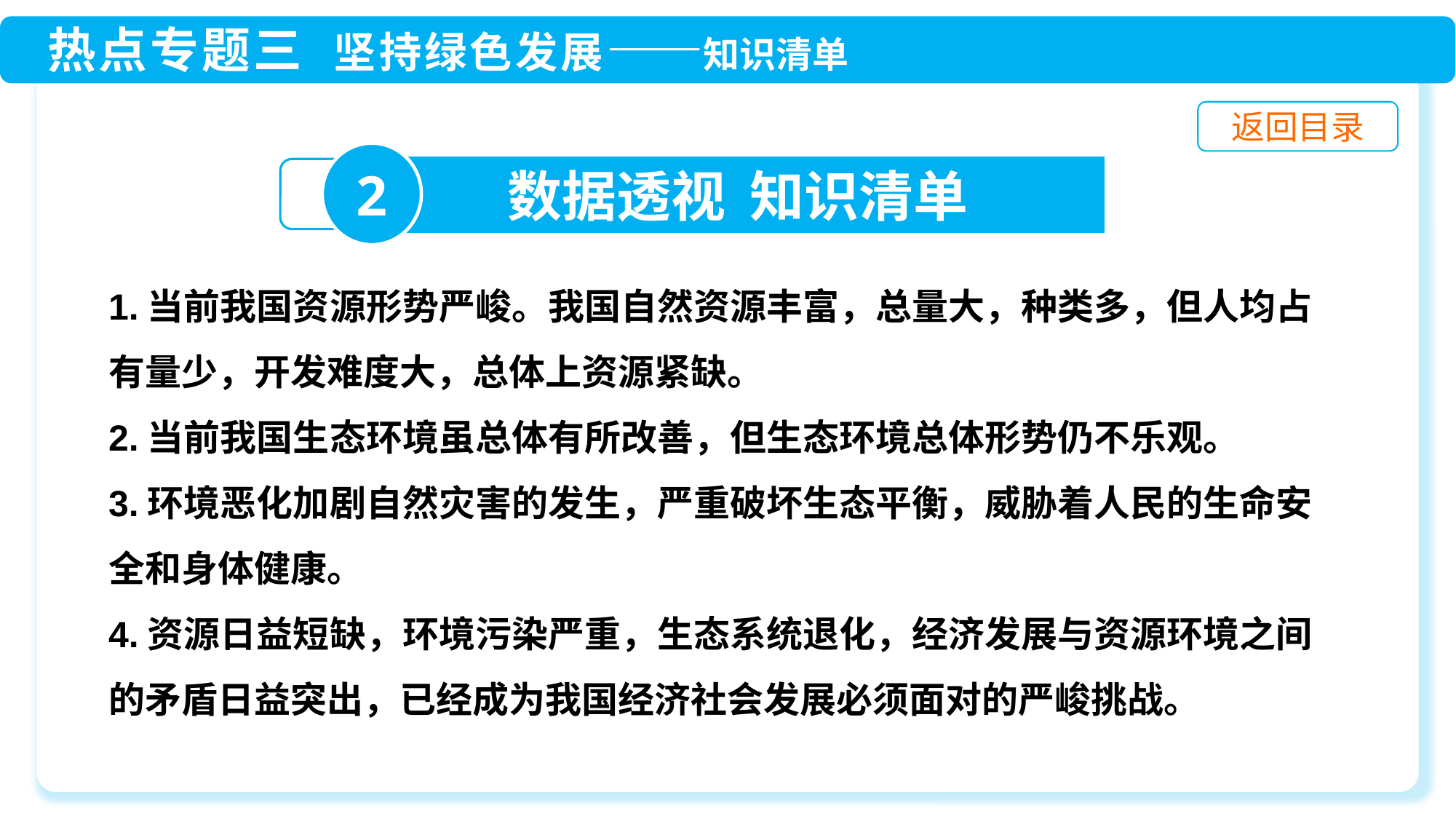

2
数据透视  知识清单

1.当前我国资源形势严峻。我国自然资源丰富，总量大，种类多，但人均占有量少，开发难度大，总体上资源紧缺。
2.当前我国生态环境虽总体有所改善，但生态环境总体形势仍不乐观。
3.环境恶化加剧自然灾害的发生，严重破坏生态平衡，威胁着人民的生命安全和身体健康。
4.资源日益短缺，环境污染严重，生态系统退化，经济发展与资源环境之间的矛盾日益突出，已经成为我国经济社会发展必须面对的严峻挑战。